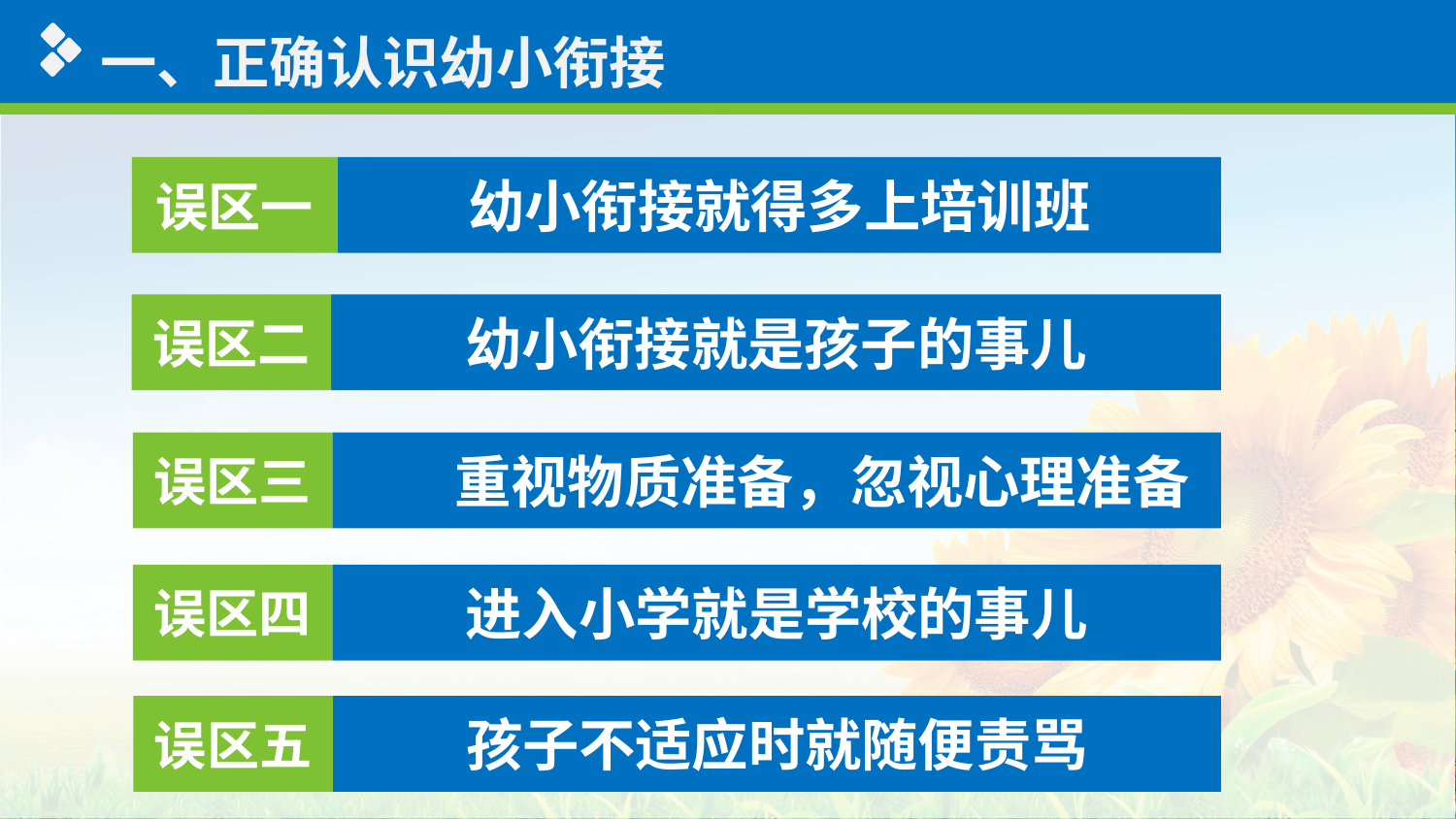

一、正确认识幼小衔接

误区一
幼小衔接就得多上培训班
误区二
幼小衔接就是孩子的事儿
误区三
      重视物质准备，忽视心理准备
误区四
进入小学就是学校的事儿
误区五
孩子不适应时就随便责骂